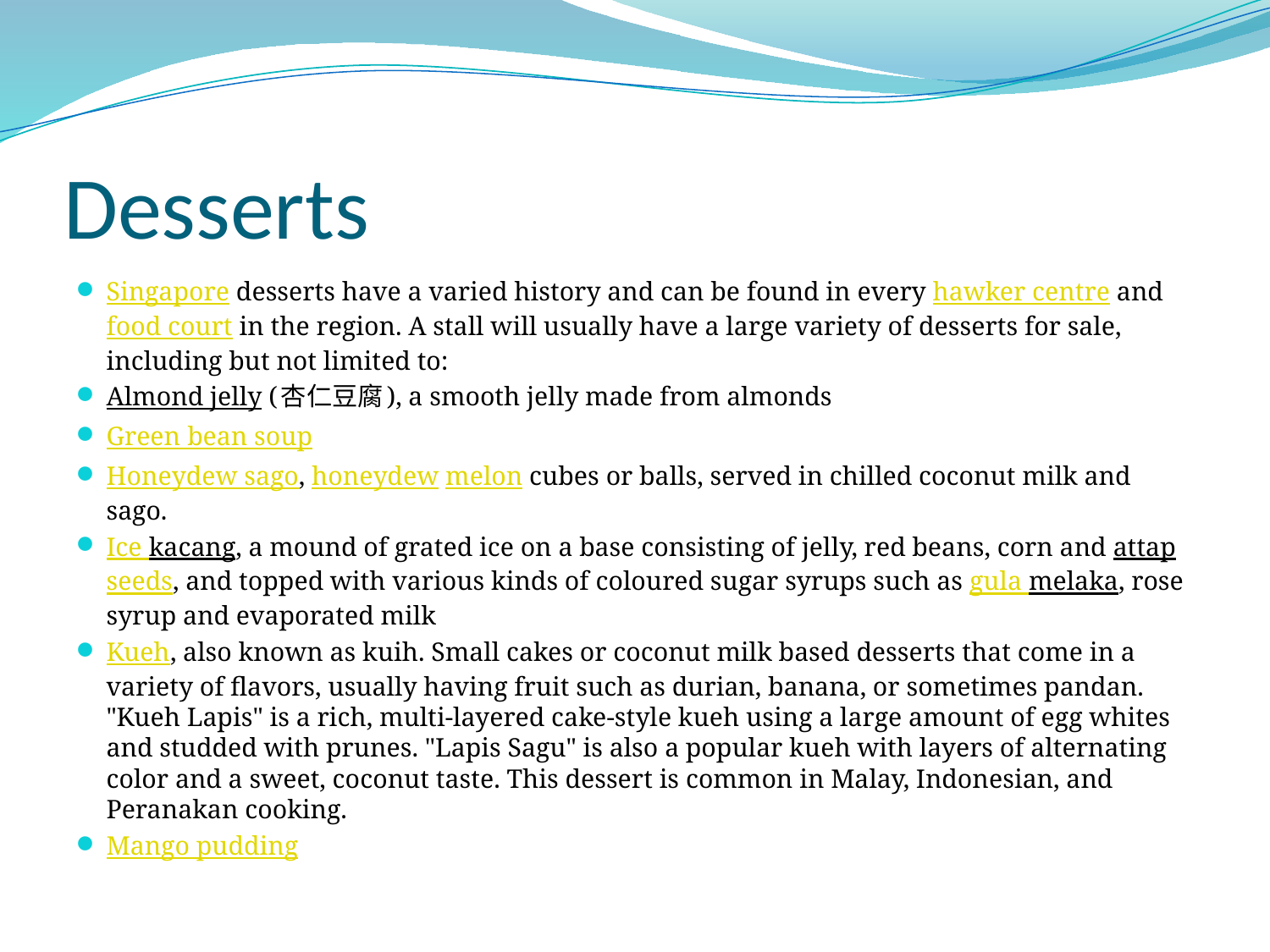

# Desserts
Singapore desserts have a varied history and can be found in every hawker centre and food court in the region. A stall will usually have a large variety of desserts for sale, including but not limited to:
Almond jelly (杏仁豆腐), a smooth jelly made from almonds
Green bean soup
Honeydew sago, honeydew melon cubes or balls, served in chilled coconut milk and sago.
Ice kacang, a mound of grated ice on a base consisting of jelly, red beans, corn and attap seeds, and topped with various kinds of coloured sugar syrups such as gula melaka, rose syrup and evaporated milk
Kueh, also known as kuih. Small cakes or coconut milk based desserts that come in a variety of flavors, usually having fruit such as durian, banana, or sometimes pandan. "Kueh Lapis" is a rich, multi-layered cake-style kueh using a large amount of egg whites and studded with prunes. "Lapis Sagu" is also a popular kueh with layers of alternating color and a sweet, coconut taste. This dessert is common in Malay, Indonesian, and Peranakan cooking.
Mango pudding